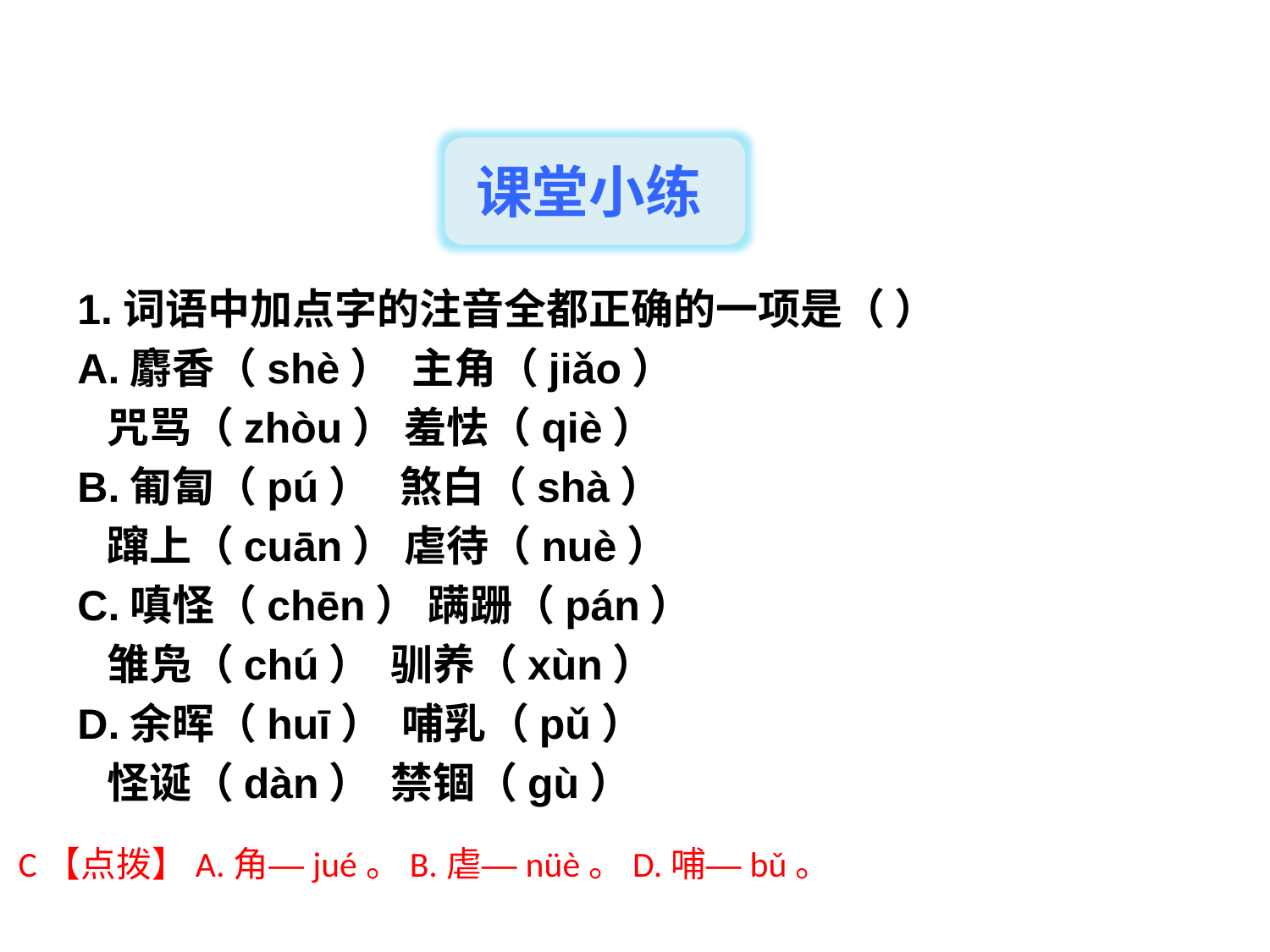

课堂小练
1.词语中加点字的注音全都正确的一项是（ ）
A.麝香（shè）  主角（jiǎo）
  咒骂（zhòu） 羞怯（qiè）
B.匍匐（pú）   煞白（shà）
  蹿上（cuān） 虐待（nuè）
C.嗔怪（chēn） 蹒跚（pán）
  雏凫（chú）  驯养（xùn）
D.余晖（huī）  哺乳（pǔ）
  怪诞（dàn）  禁锢（gù）
C【点拨】A.角—jué。B.虐—nüè。D.哺—bǔ。